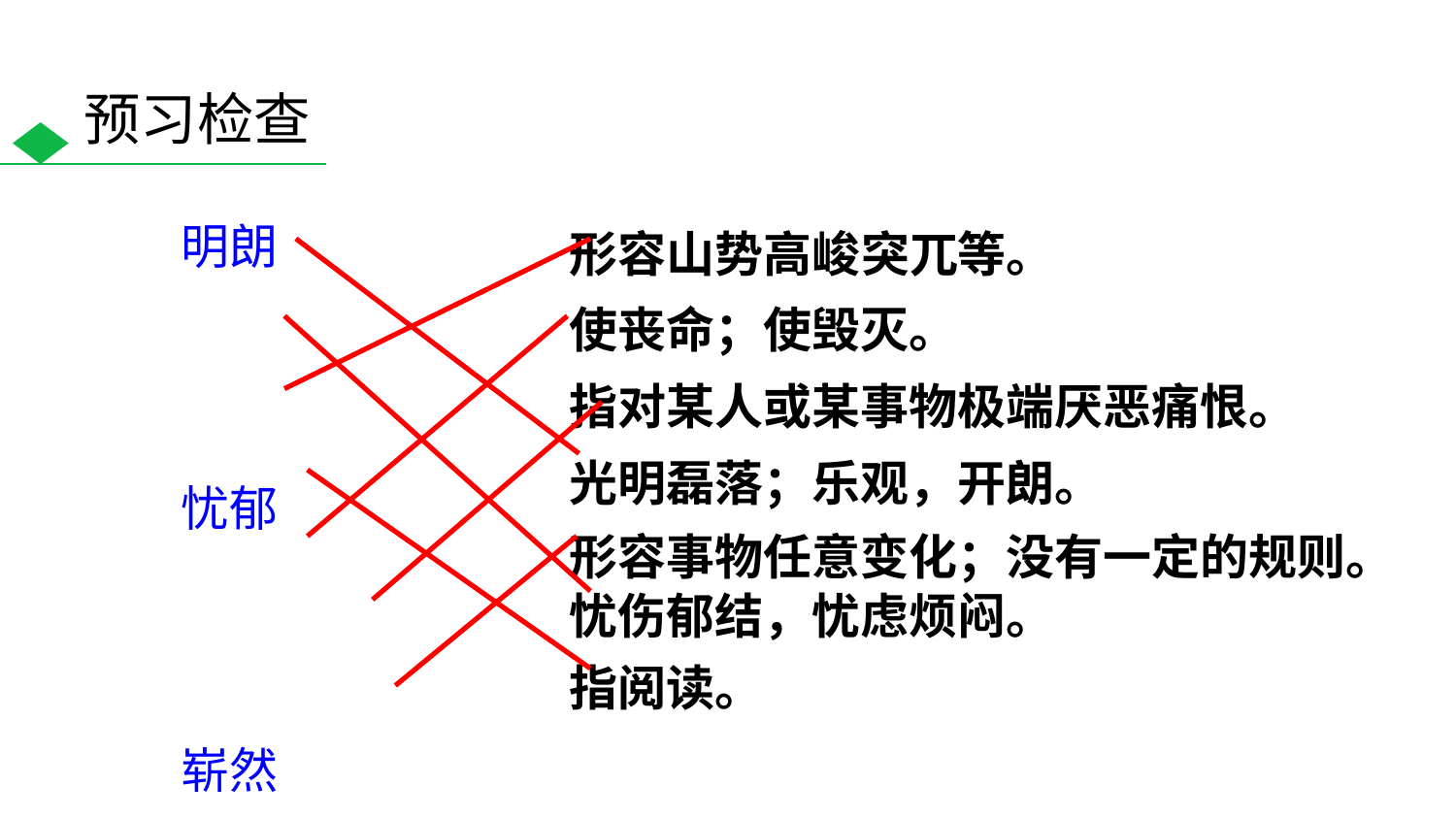

预习检查

明朗
忧郁
崭然
展读
致命
深恶痛绝
变幻无常
形容山势高峻突兀等。
使丧命；使毁灭。
指对某人或某事物极端厌恶痛恨。
光明磊落；乐观，开朗。
形容事物任意变化；没有一定的规则。
忧伤郁结，忧虑烦闷。
指阅读。